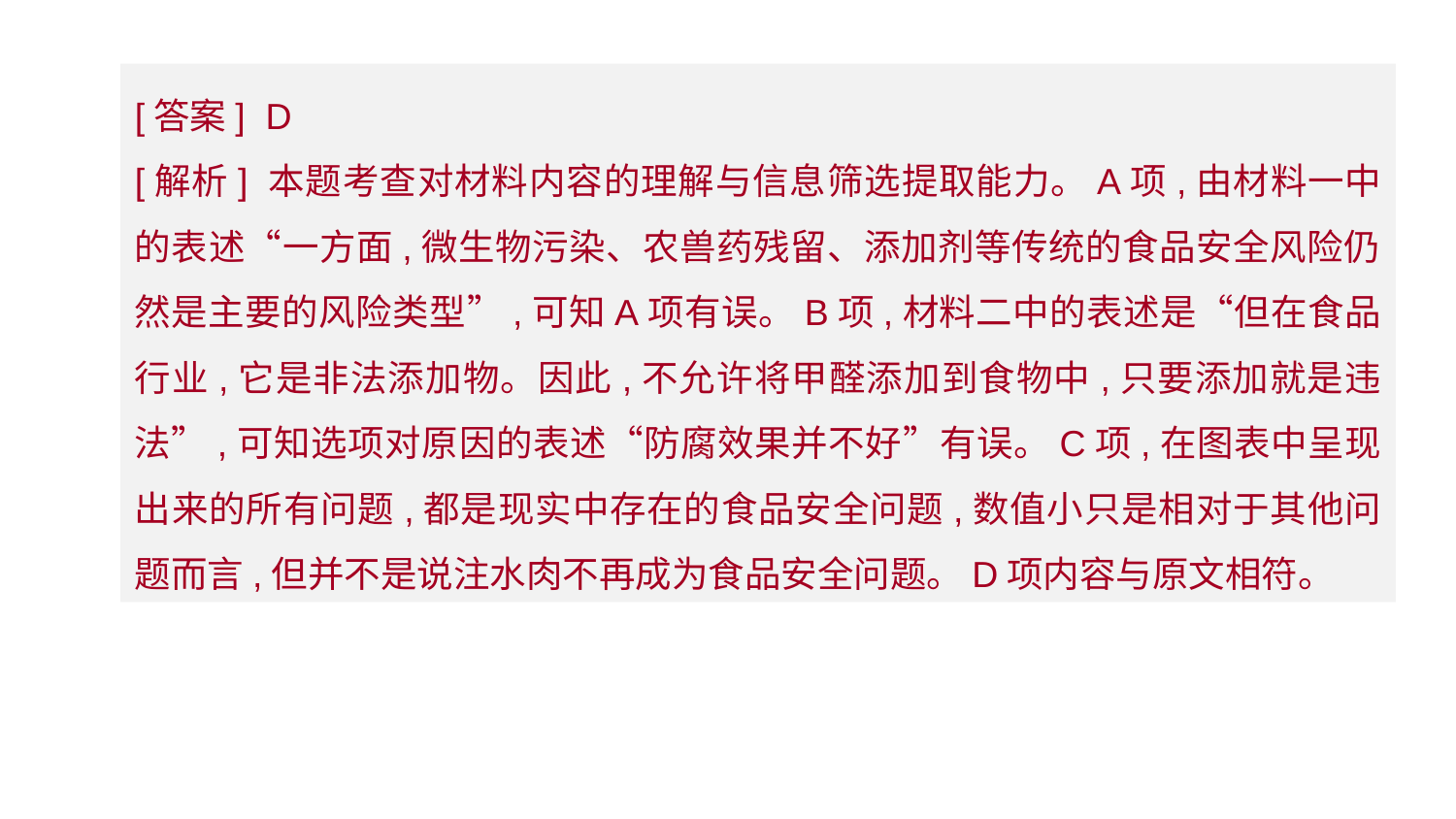

[答案]  D
[解析] 本题考查对材料内容的理解与信息筛选提取能力。A项,由材料一中的表述“一方面,微生物污染、农兽药残留、添加剂等传统的食品安全风险仍然是主要的风险类型”,可知A项有误。B项,材料二中的表述是“但在食品行业,它是非法添加物。因此,不允许将甲醛添加到食物中,只要添加就是违法”,可知选项对原因的表述“防腐效果并不好”有误。C项,在图表中呈现出来的所有问题,都是现实中存在的食品安全问题,数值小只是相对于其他问题而言,但并不是说注水肉不再成为食品安全问题。D项内容与原文相符。